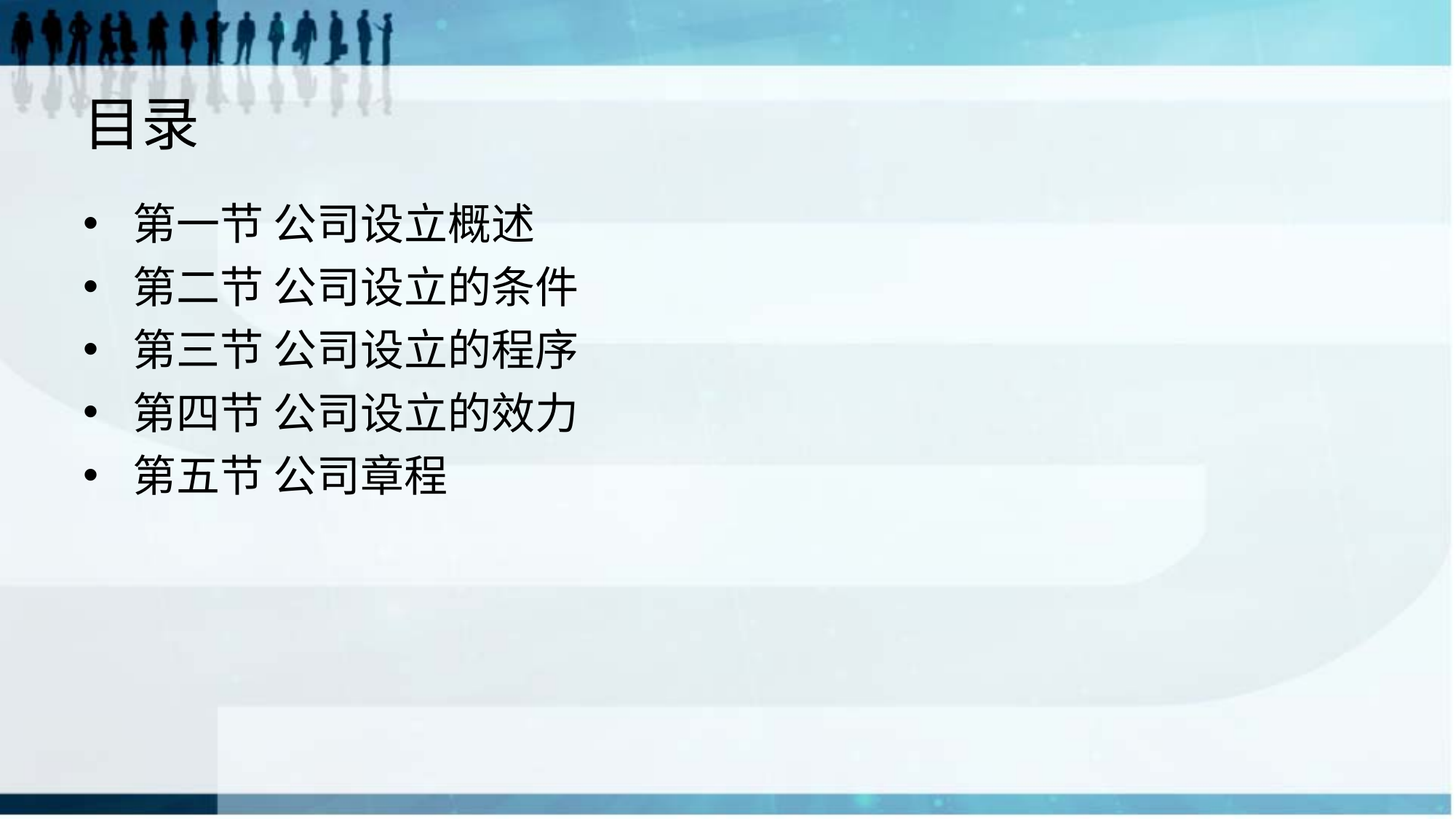

# 目录
第一节 公司设立概述
第二节 公司设立的条件
第三节 公司设立的程序
第四节 公司设立的效力
第五节 公司章程